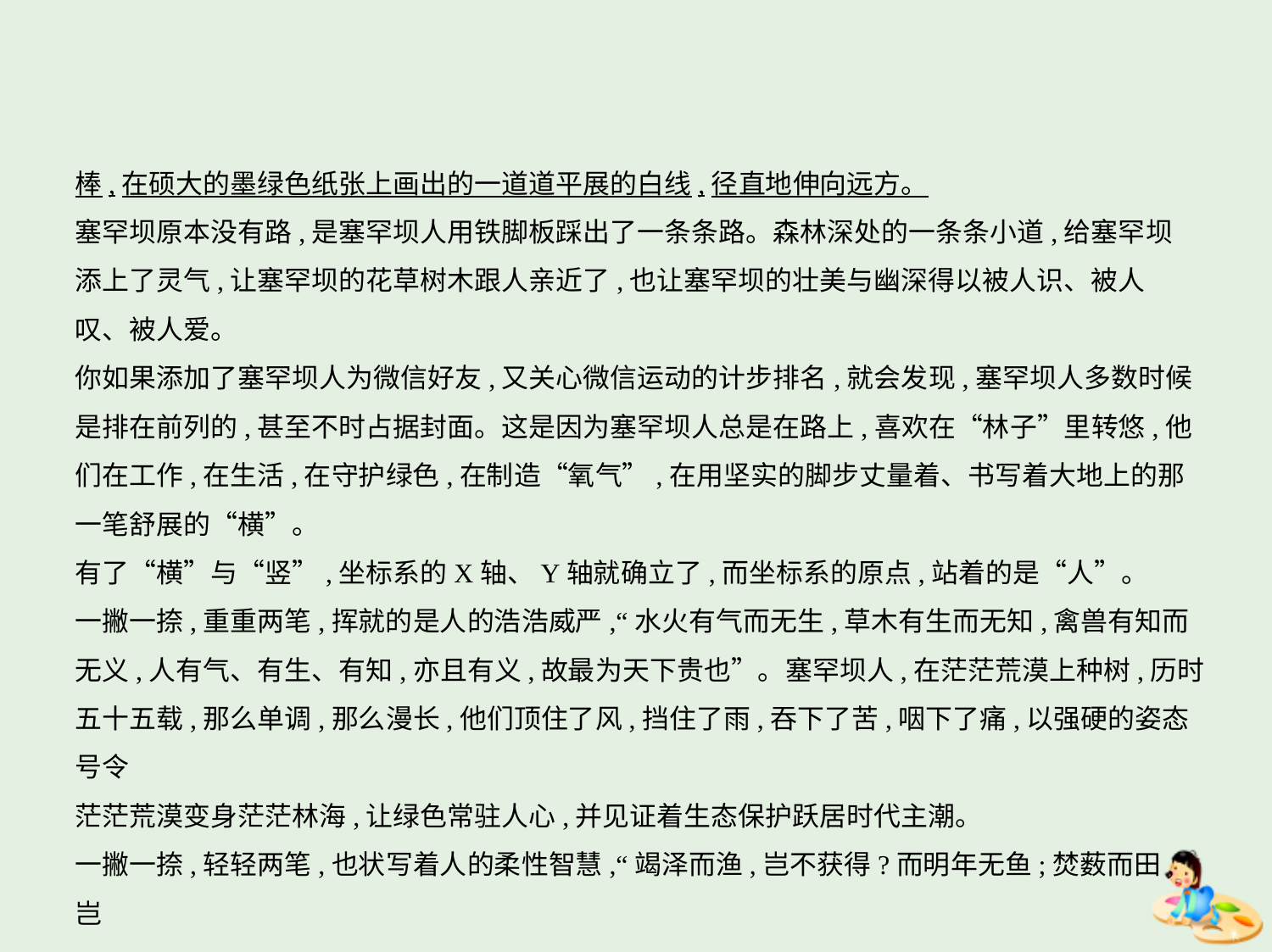

棒,在硕大的墨绿色纸张上画出的一道道平展的白线,径直地伸向远方。
塞罕坝原本没有路,是塞罕坝人用铁脚板踩出了一条条路。森林深处的一条条小道,给塞罕坝
添上了灵气,让塞罕坝的花草树木跟人亲近了,也让塞罕坝的壮美与幽深得以被人识、被人
叹、被人爱。
你如果添加了塞罕坝人为微信好友,又关心微信运动的计步排名,就会发现,塞罕坝人多数时候
是排在前列的,甚至不时占据封面。这是因为塞罕坝人总是在路上,喜欢在“林子”里转悠,他
们在工作,在生活,在守护绿色,在制造“氧气”,在用坚实的脚步丈量着、书写着大地上的那
一笔舒展的“横”。
有了“横”与“竖”,坐标系的X轴、Y轴就确立了,而坐标系的原点,站着的是“人”。
一撇一捺,重重两笔,挥就的是人的浩浩威严,“水火有气而无生,草木有生而无知,禽兽有知而
无义,人有气、有生、有知,亦且有义,故最为天下贵也”。塞罕坝人,在茫茫荒漠上种树,历时
五十五载,那么单调,那么漫长,他们顶住了风,挡住了雨,吞下了苦,咽下了痛,以强硬的姿态号令
茫茫荒漠变身茫茫林海,让绿色常驻人心,并见证着生态保护跃居时代主潮。
一撇一捺,轻轻两笔,也状写着人的柔性智慧,“竭泽而渔,岂不获得?而明年无鱼;焚薮而田,岂